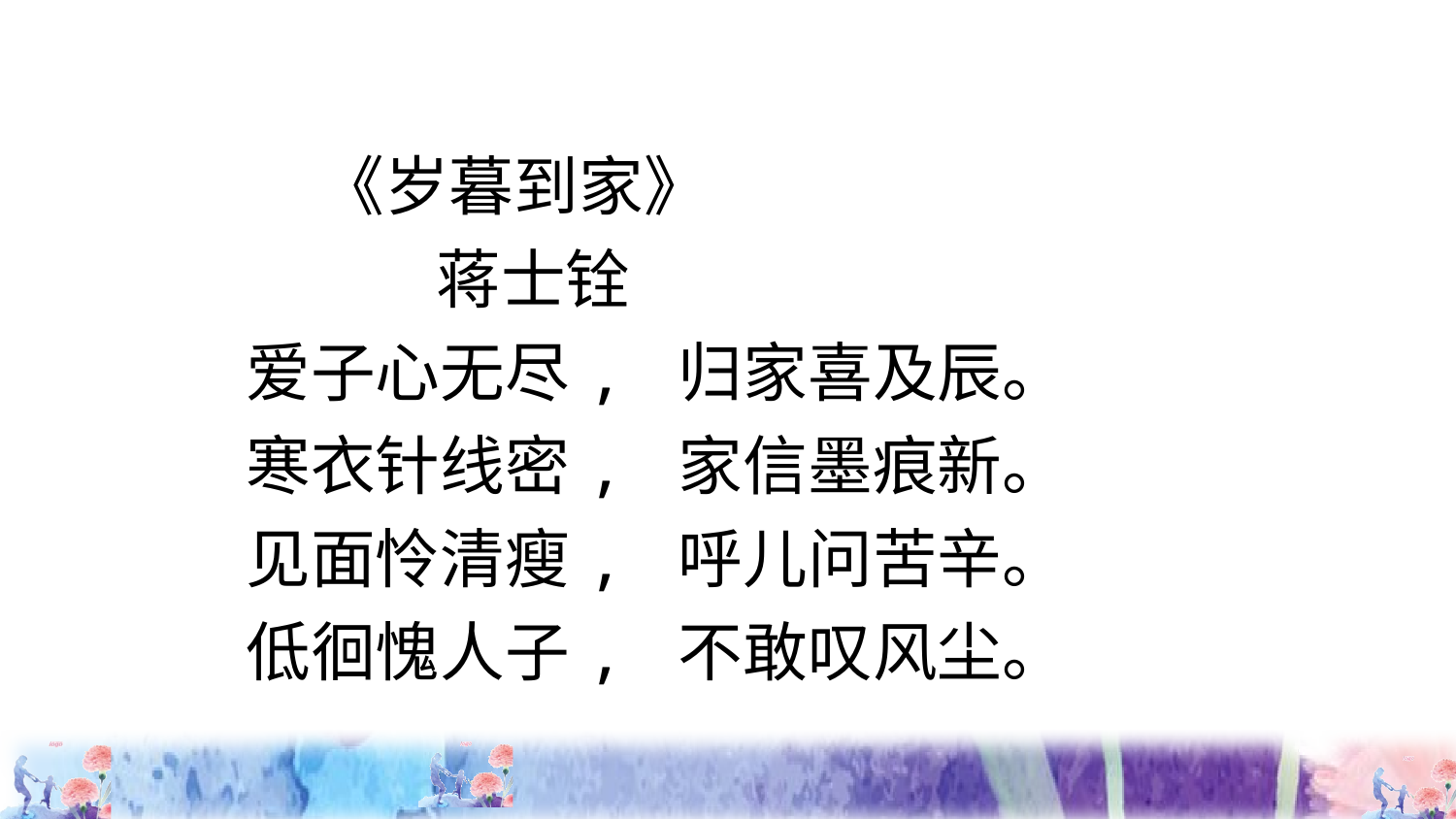

《岁暮到家》
            蒋士铨
爱子心无尽, 归家喜及辰。
寒衣针线密, 家信墨痕新。
见面怜清瘦, 呼儿问苦辛。
低徊愧人子, 不敢叹风尘。